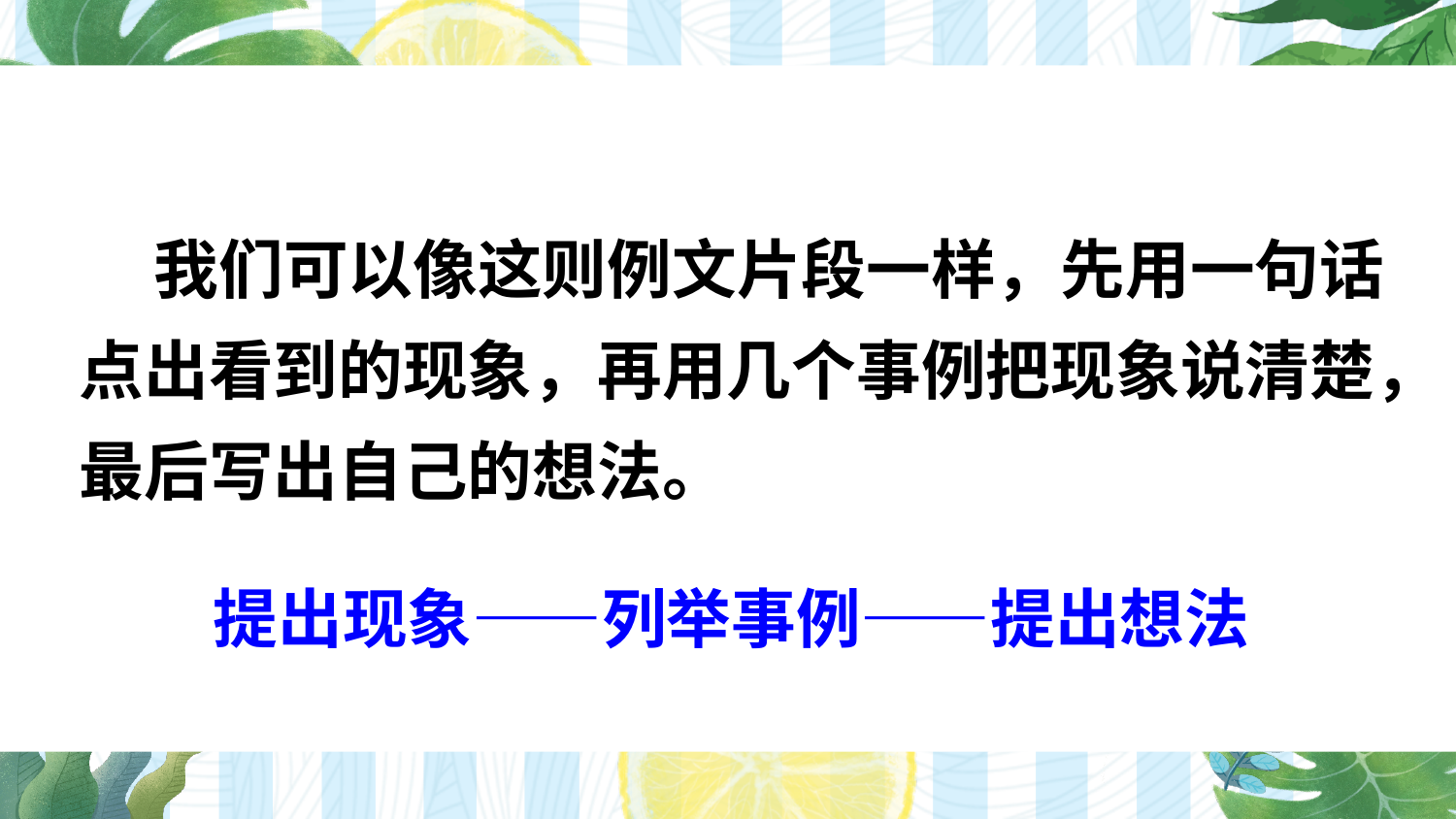

我们可以像这则例文片段一样，先用一句话点出看到的现象，再用几个事例把现象说清楚，最后写出自己的想法。
提出现象——列举事例——提出想法